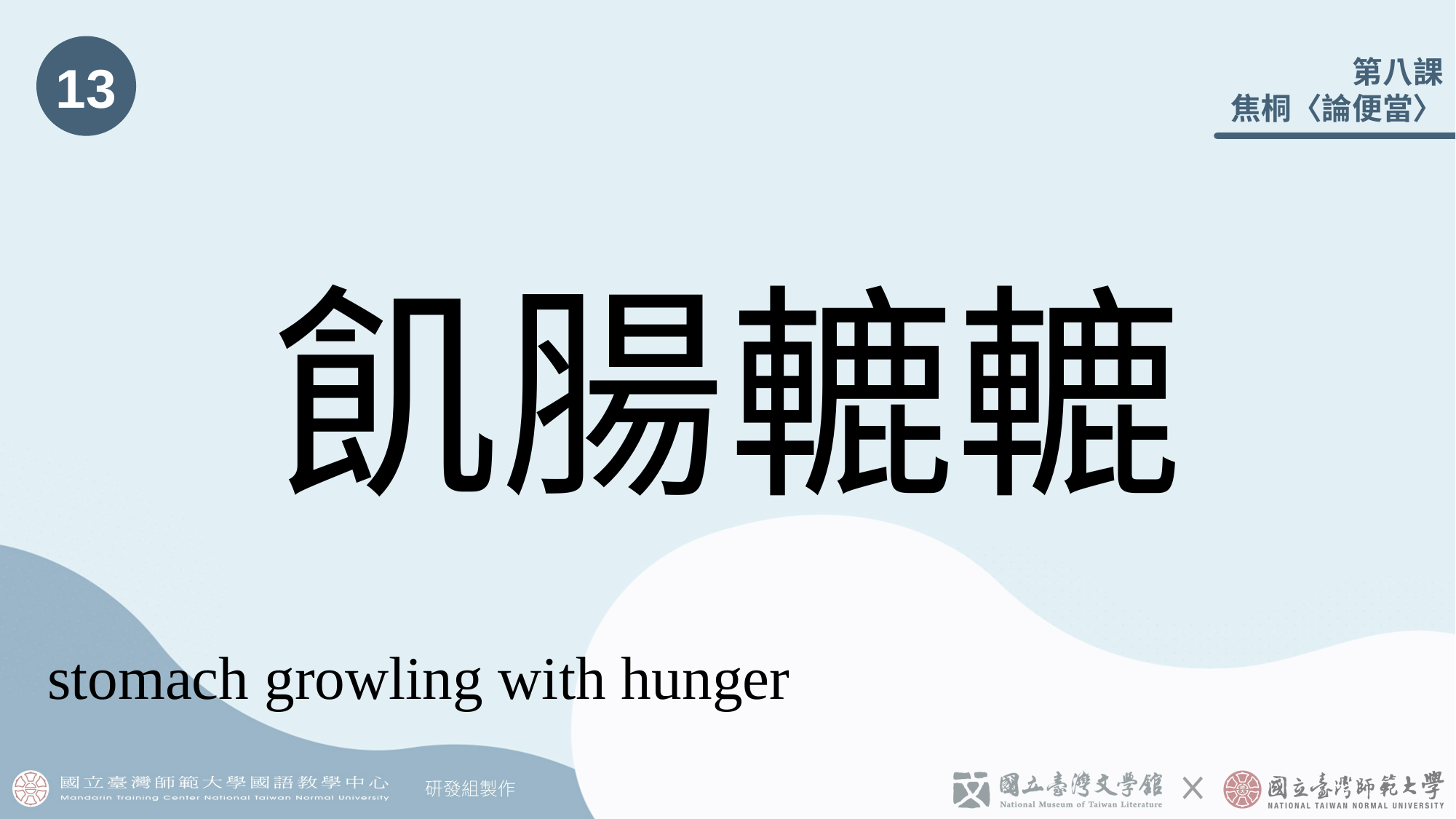

13
# 飢腸轆轆
stomach growling with hunger